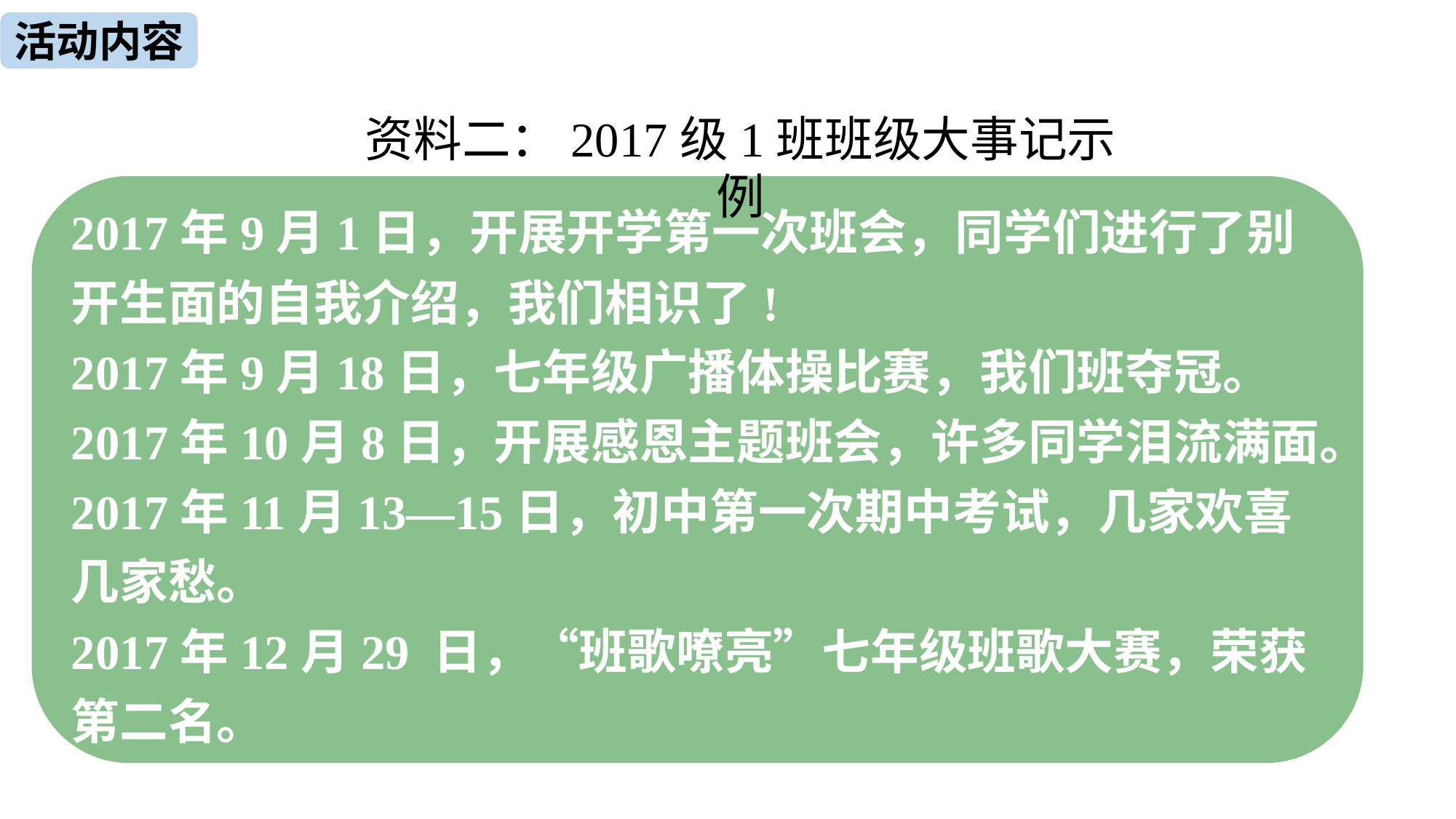

活动内容
资料二：2017级1班班级大事记示例
2017年9月1日，开展开学第一次班会，同学们进行了别开生面的自我介绍，我们相识了!
2017年9月18日，七年级广播体操比赛，我们班夺冠。
2017年10月8日，开展感恩主题班会，许多同学泪流满面。
2017年11月13—15日，初中第一次期中考试，几家欢喜几家愁。
2017年12月29 日，“班歌嘹亮”七年级班歌大赛，荣获第二名。